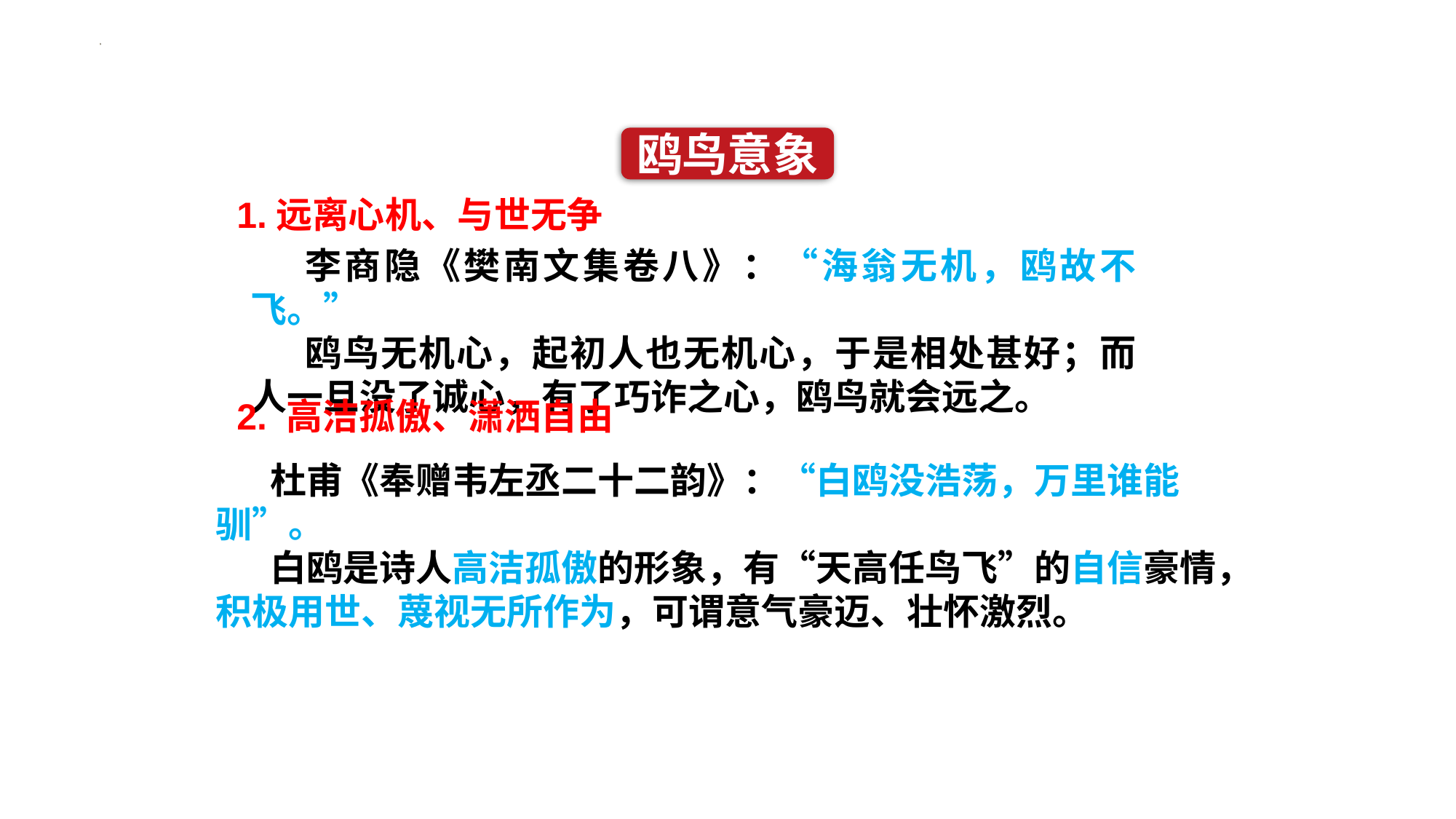

鸥鸟意象
1.远离心机、与世无争
李商隐《樊南文集卷八》：“海翁无机，鸥故不飞。”
鸥鸟无机心，起初人也无机心，于是相处甚好；而人一旦没了诚心，有了巧诈之心，鸥鸟就会远之。
2. 高洁孤傲、潇洒自由
杜甫《奉赠韦左丞二十二韵》：“白鸥没浩荡，万里谁能驯”。
白鸥是诗人高洁孤傲的形象，有“天高任鸟飞”的自信豪情，积极用世、蔑视无所作为，可谓意气豪迈、壮怀激烈。